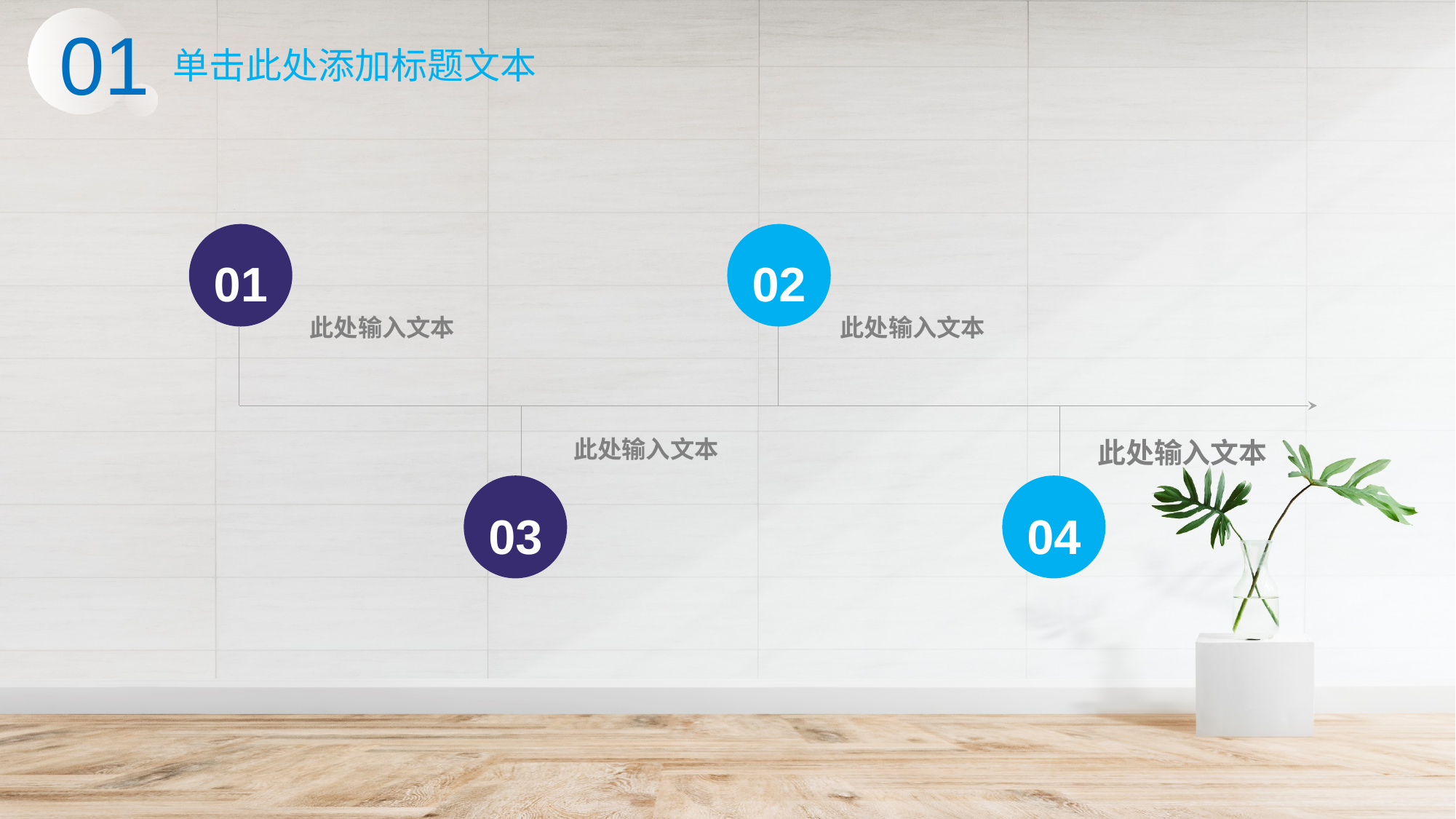

01
单击此处添加标题文本

01

02
此处输入文本
此处输入文本
此处输入文本
此处输入文本

03

04